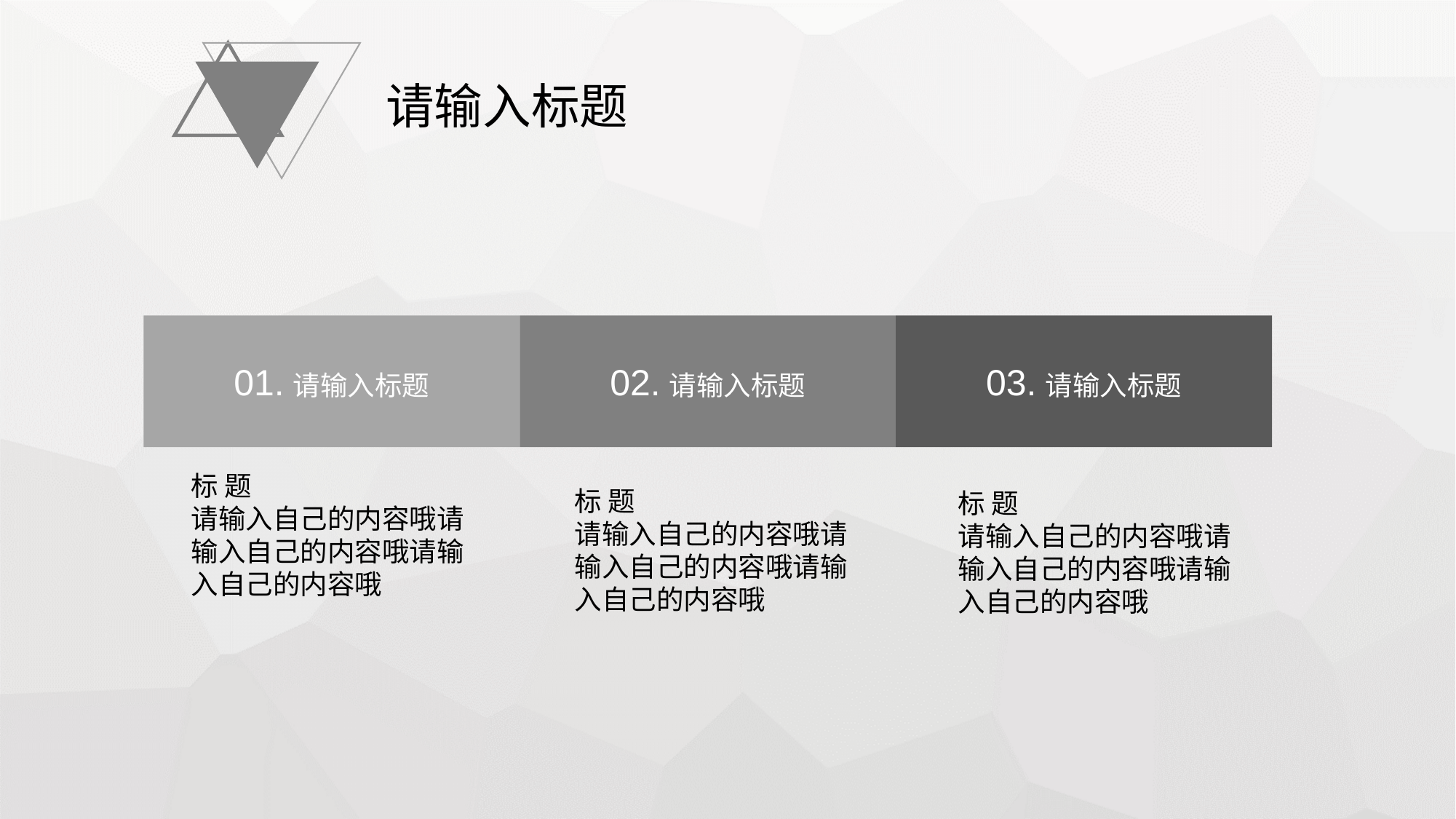

请输入标题
01.请输入标题
02.请输入标题
03.请输入标题
标 题
请输入自己的内容哦请输入自己的内容哦请输入自己的内容哦
标 题
请输入自己的内容哦请输入自己的内容哦请输入自己的内容哦
标 题
请输入自己的内容哦请输入自己的内容哦请输入自己的内容哦